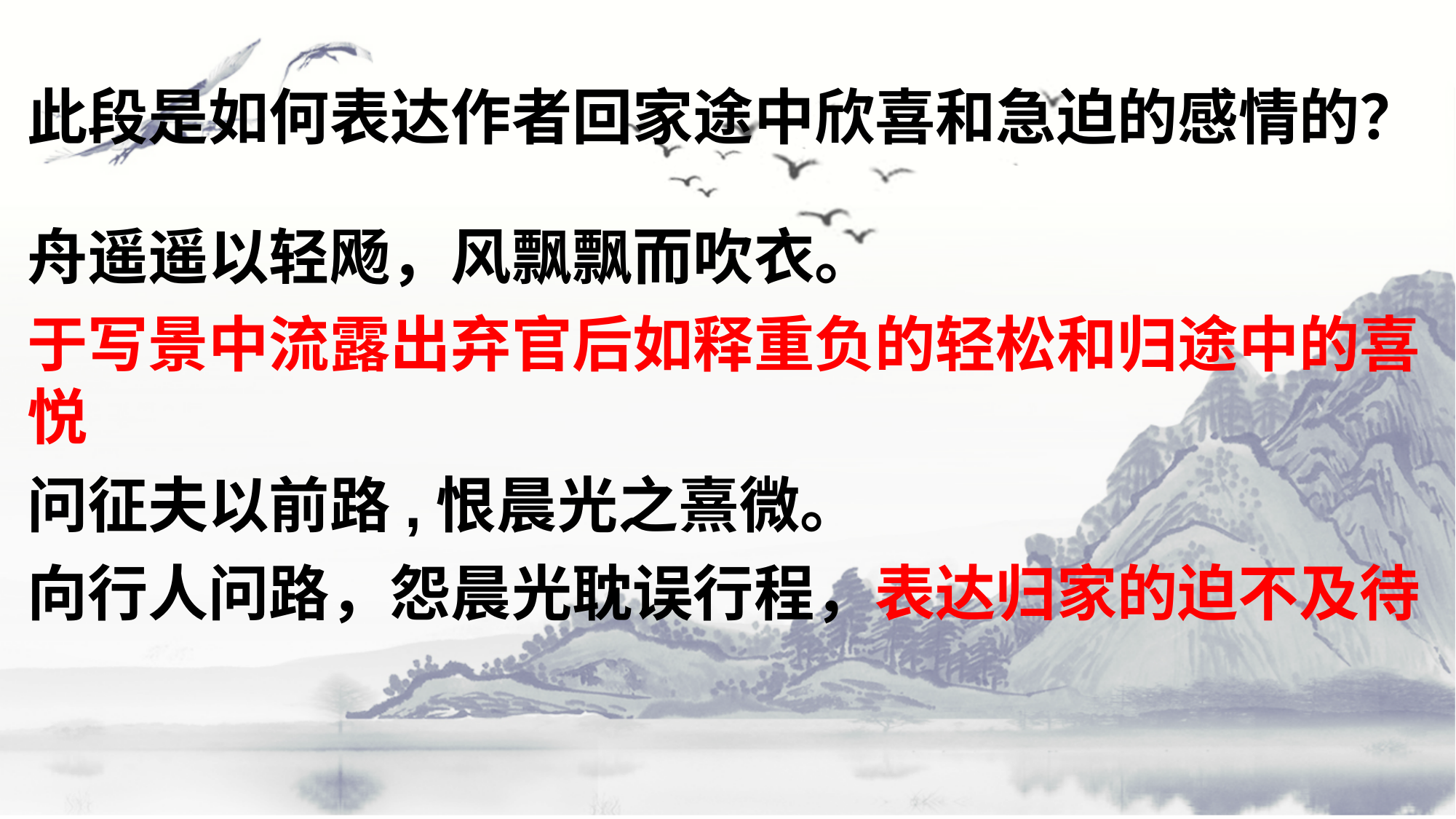

此段是如何表达作者回家途中欣喜和急迫的感情的？

舟遥遥以轻飏，风飘飘而吹衣。
于写景中流露出弃官后如释重负的轻松和归途中的喜悦
问征夫以前路,恨晨光之熹微。
向行人问路，怨晨光耽误行程，表达归家的迫不及待